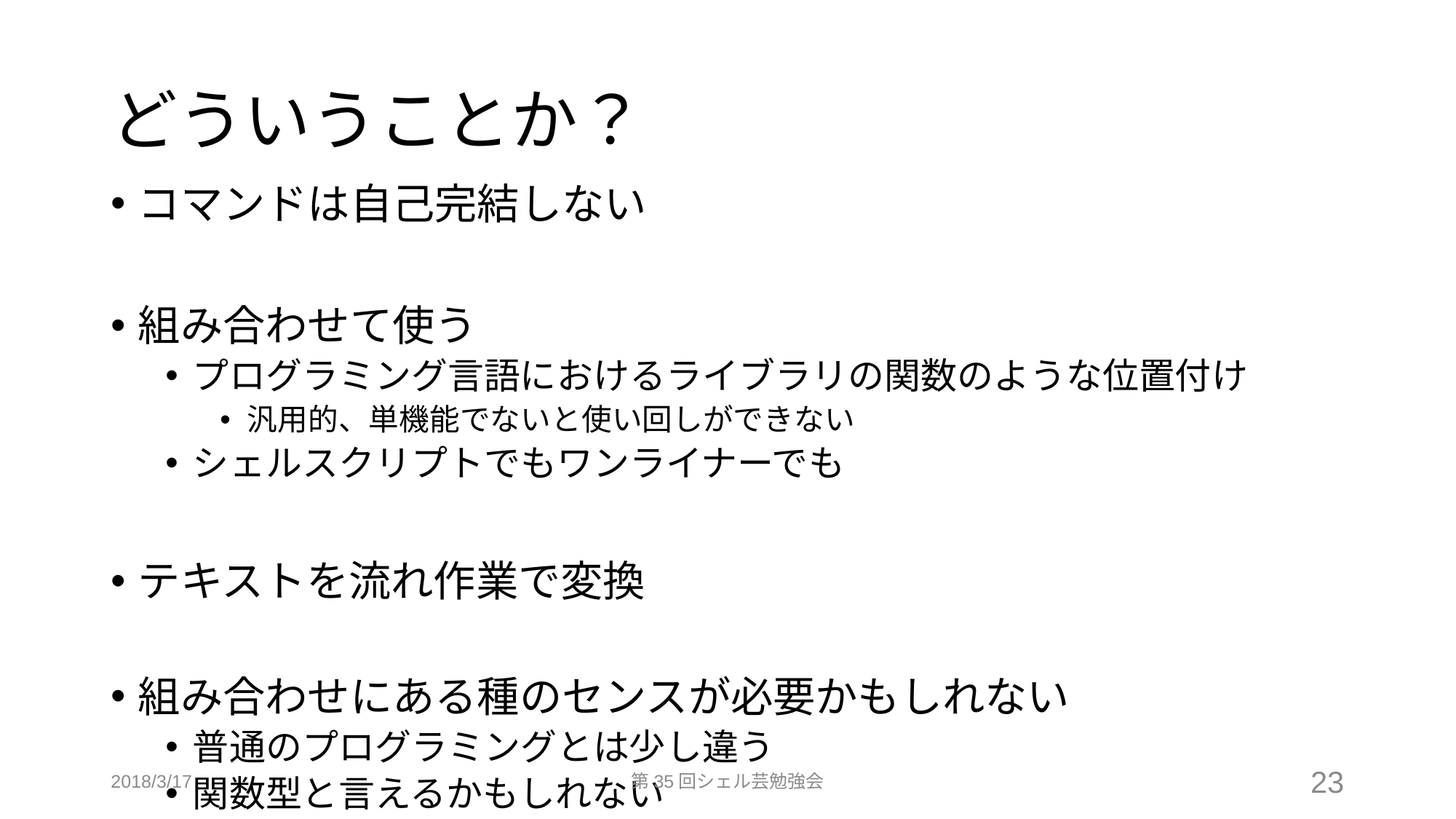

# どういうことか？
コマンドは自己完結しない

組み合わせて使う
プログラミング言語におけるライブラリの関数のような位置付け
汎用的、単機能でないと使い回しができない
シェルスクリプトでもワンライナーでも

テキストを流れ作業で変換

組み合わせにある種のセンスが必要かもしれない
普通のプログラミングとは少し違う
関数型と言えるかもしれない
2018/3/17
第35回シェル芸勉強会
23